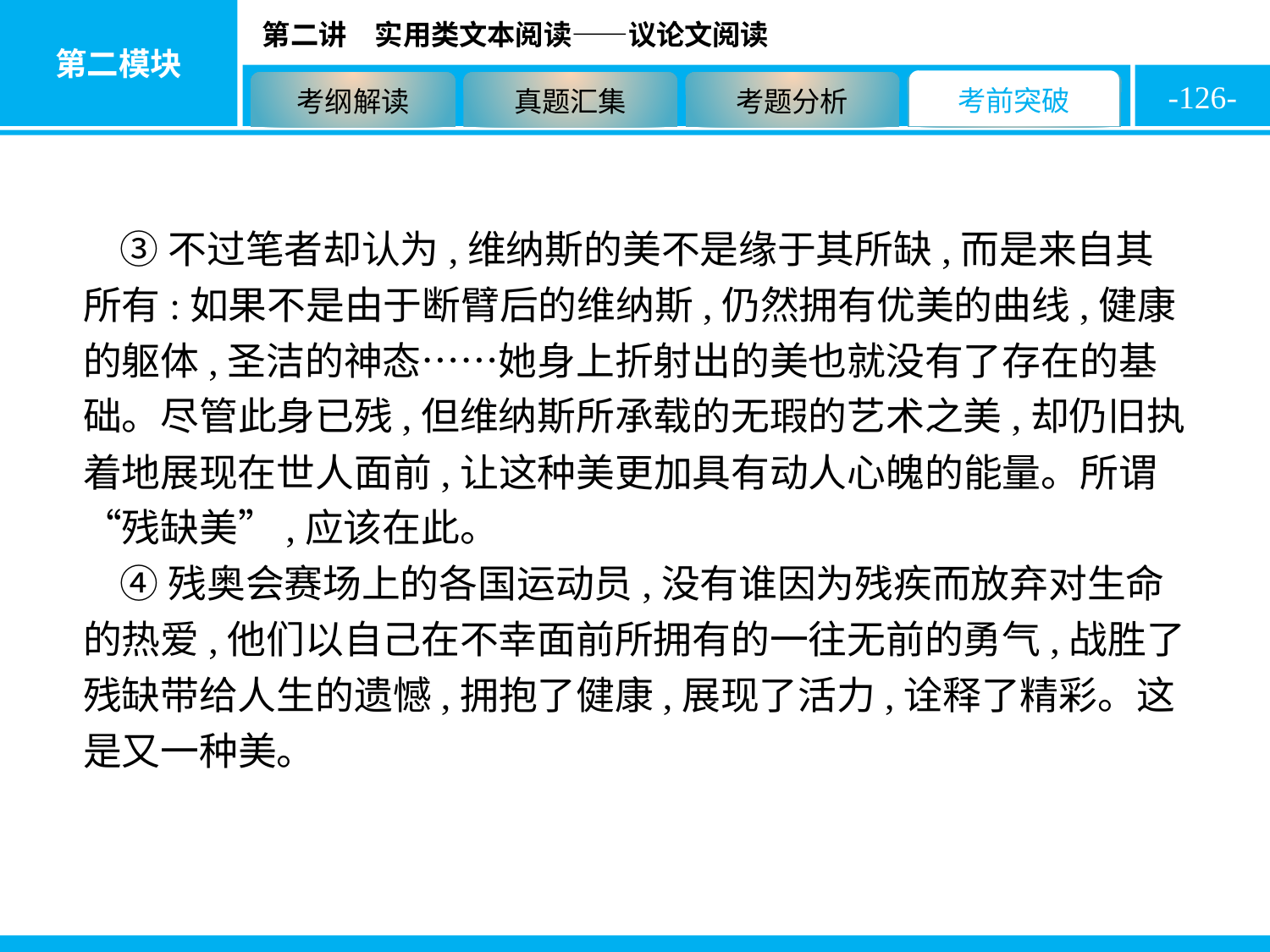

-126-
③不过笔者却认为,维纳斯的美不是缘于其所缺,而是来自其所有:如果不是由于断臂后的维纳斯,仍然拥有优美的曲线,健康的躯体,圣洁的神态……她身上折射出的美也就没有了存在的基础。尽管此身已残,但维纳斯所承载的无瑕的艺术之美,却仍旧执着地展现在世人面前,让这种美更加具有动人心魄的能量。所谓“残缺美”,应该在此。
④残奥会赛场上的各国运动员,没有谁因为残疾而放弃对生命的热爱,他们以自己在不幸面前所拥有的一往无前的勇气,战胜了残缺带给人生的遗憾,拥抱了健康,展现了活力,诠释了精彩。这是又一种美。